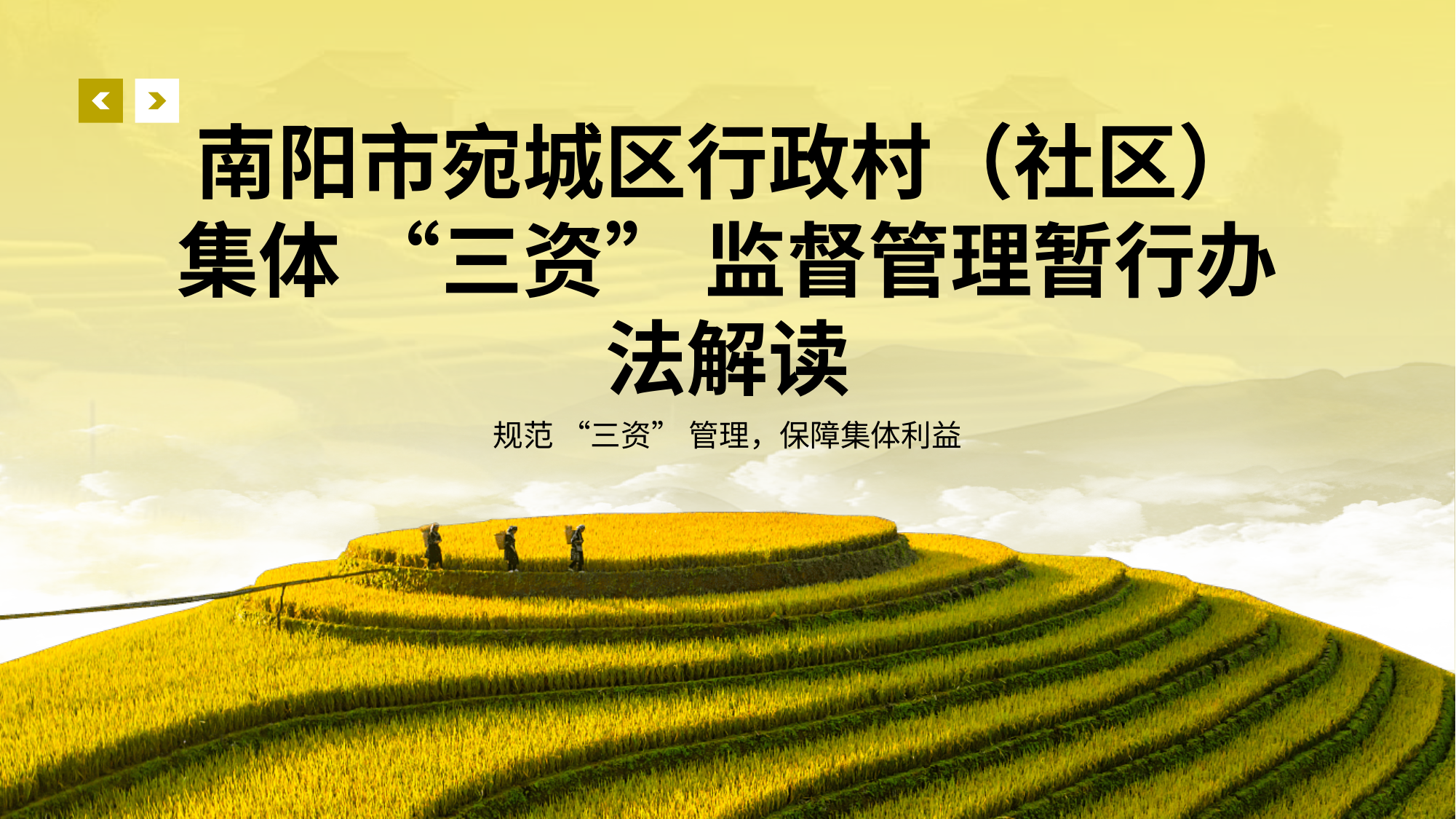

# 南阳市宛城区行政村（社区）集体 “三资” 监督管理暂行办法解读
规范 “三资” 管理，保障集体利益